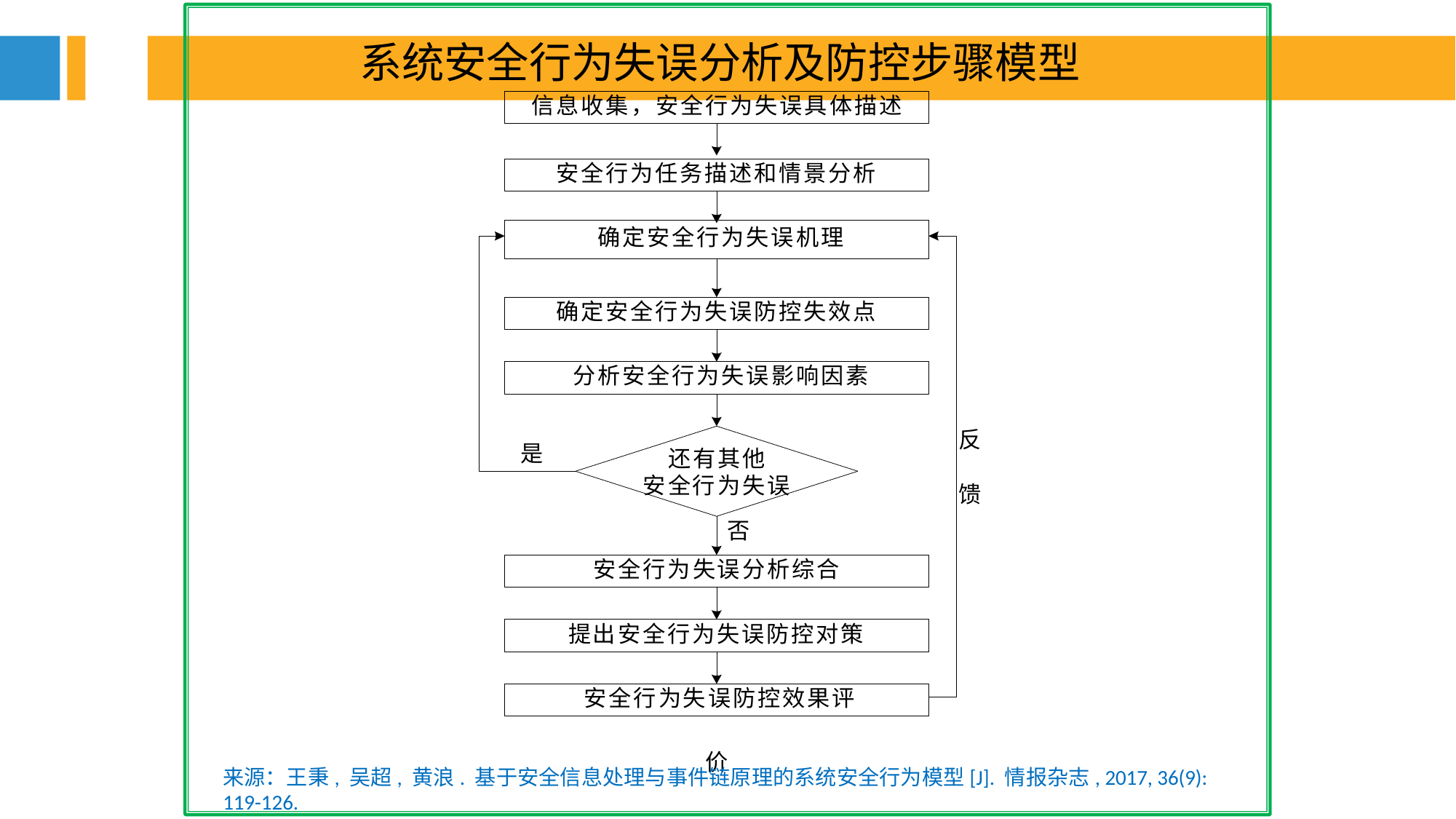

系统安全行为失误分析及防控步骤模型

信息收集，安全行为失误具体描述
安全行为任务描述和情景分析  确定安全行为失误机理
确定安全行为失误防控失效点  分析安全行为失误影响因素

反  馈

是
还有其他  安全行为失误

否
安全行为失误分析综合
提出安全行为失误防控对策  安全行为失误防控效果评价

来源：王秉, 吴超, 黄浪. 基于安全信息处理与事件链原理的系统安全行为模型[J]. 情报杂志, 2017, 36(9): 119-126.